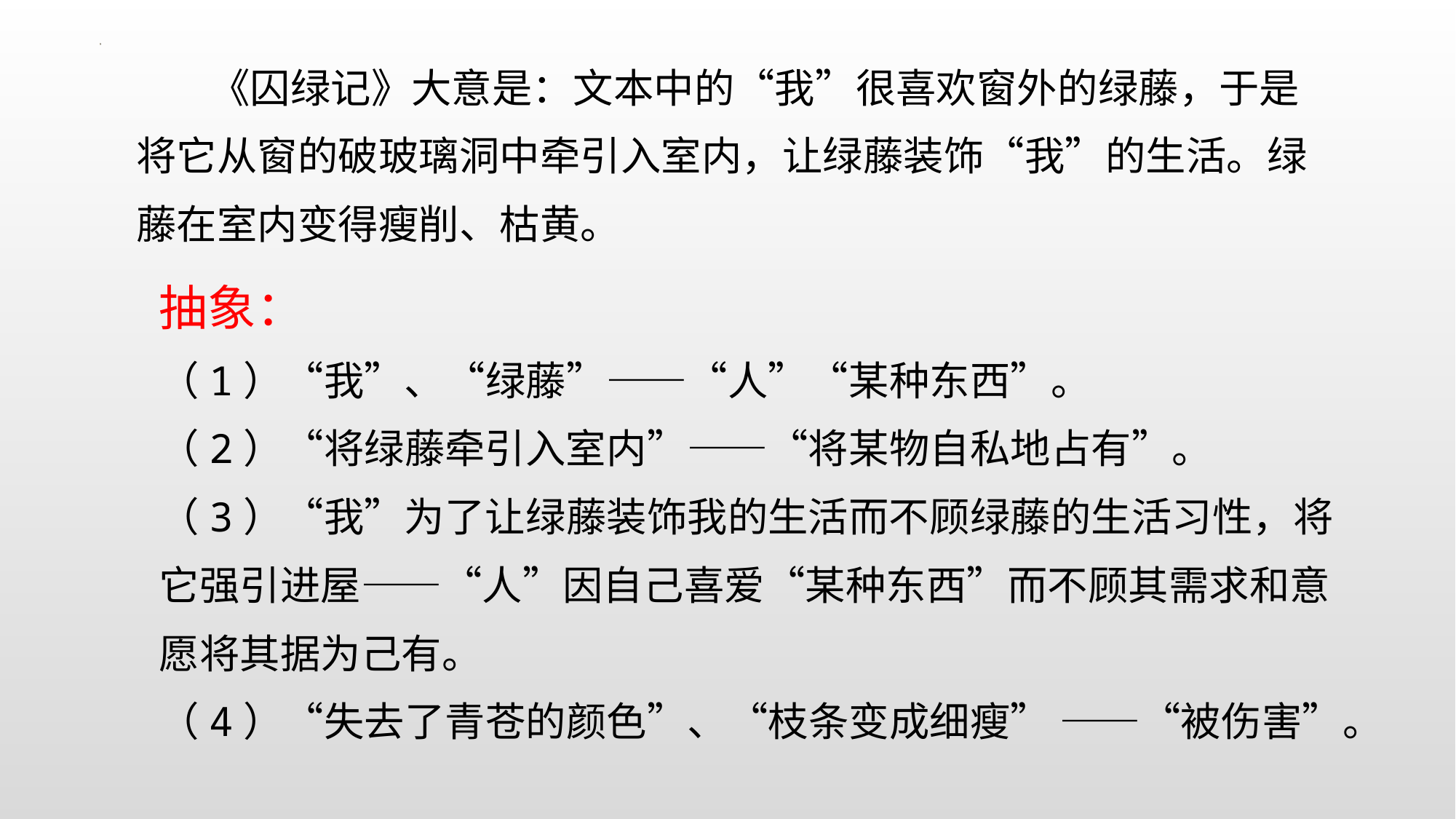

《囚绿记》大意是：文本中的“我”很喜欢窗外的绿藤，于是将它从窗的破玻璃洞中牵引入室内，让绿藤装饰“我”的生活。绿藤在室内变得瘦削、枯黄。
抽象：
（1）“我”、“绿藤”——“人”“某种东西”。
（2）“将绿藤牵引入室内”——“将某物自私地占有”。
（3）“我”为了让绿藤装饰我的生活而不顾绿藤的生活习性，将它强引进屋——“人”因自己喜爱“某种东西”而不顾其需求和意愿将其据为己有。
（4）“失去了青苍的颜色”、“枝条变成细瘦” ——“被伤害”。